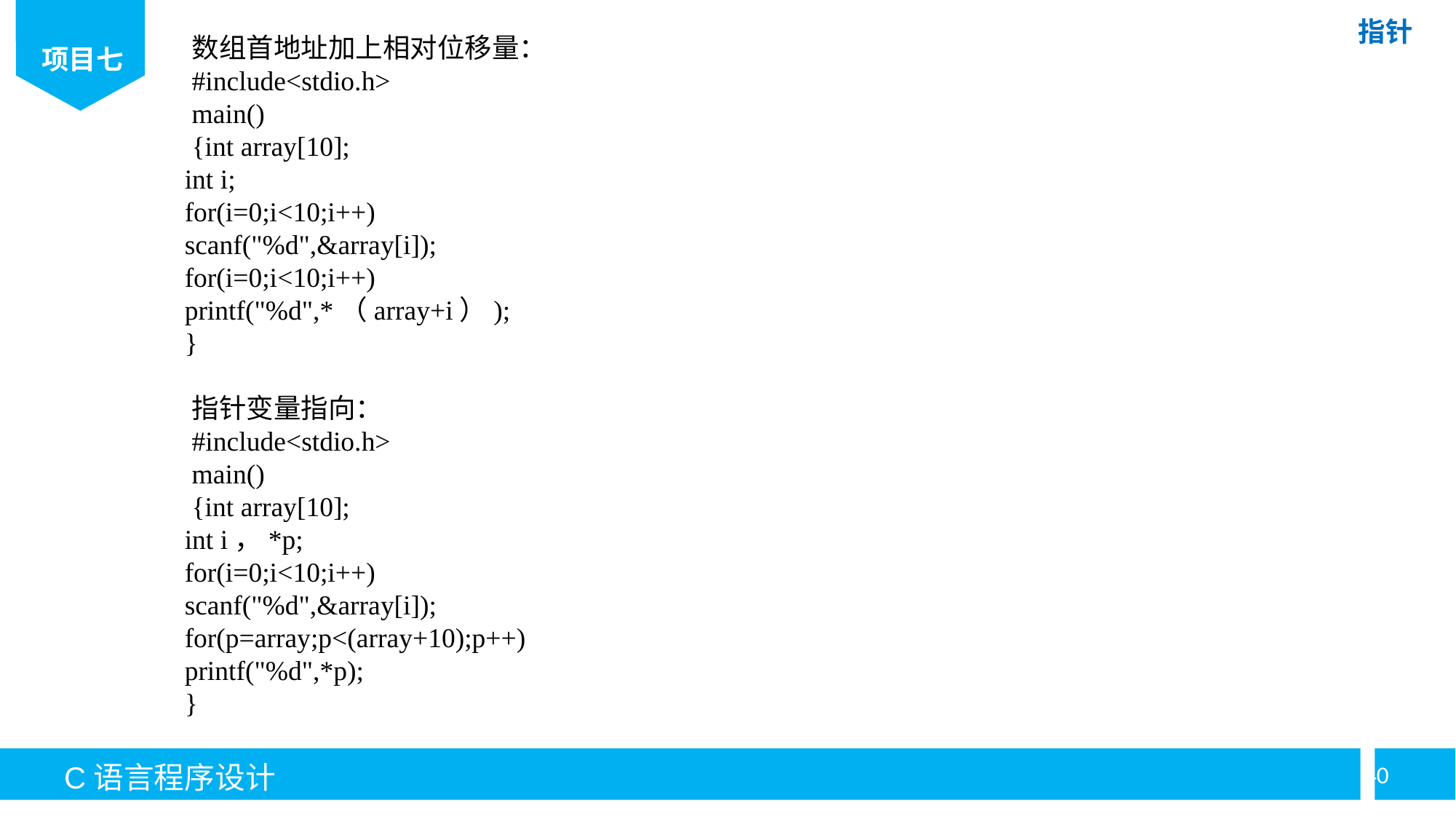

数组首地址加上相对位移量：
#include<stdio.h>
main()
{int array[10];
int i;
for(i=0;i<10;i++)
scanf("%d",&array[i]);
for(i=0;i<10;i++)
printf("%d",*（array+i）);
}

指针变量指向：
#include<stdio.h>
main()
{int array[10];
int i，*p;
for(i=0;i<10;i++)
scanf("%d",&array[i]);
for(p=array;p<(array+10);p++)
printf("%d",*p);
}